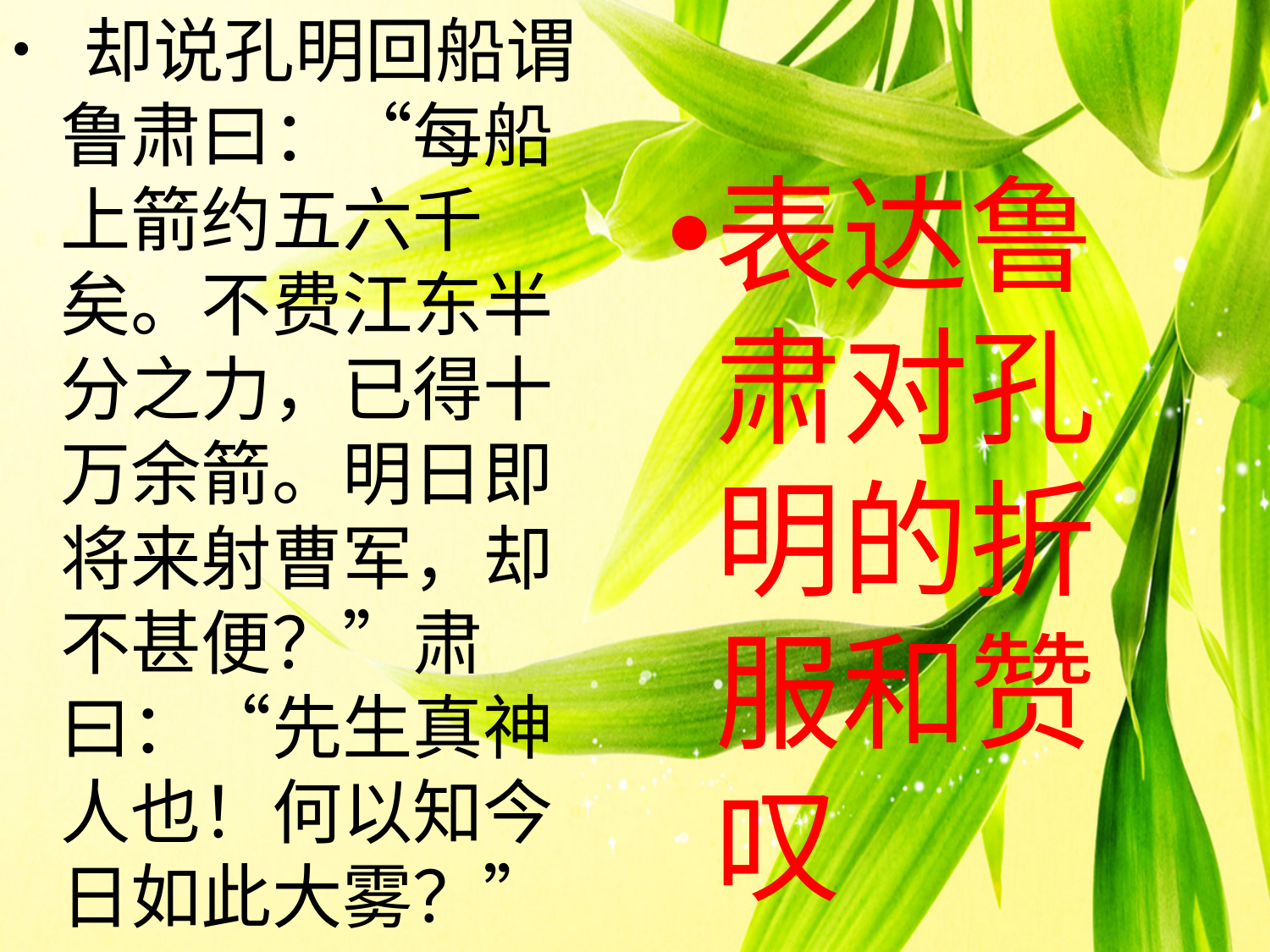

却说孔明回船谓鲁肃曰：“每船上箭约五六千矣。不费江东半分之力，已得十万余箭。明日即将来射曹军，却不甚便？”肃曰：“先生真神人也！何以知今日如此大雾？”
#
表达鲁肃对孔明的折服和赞叹